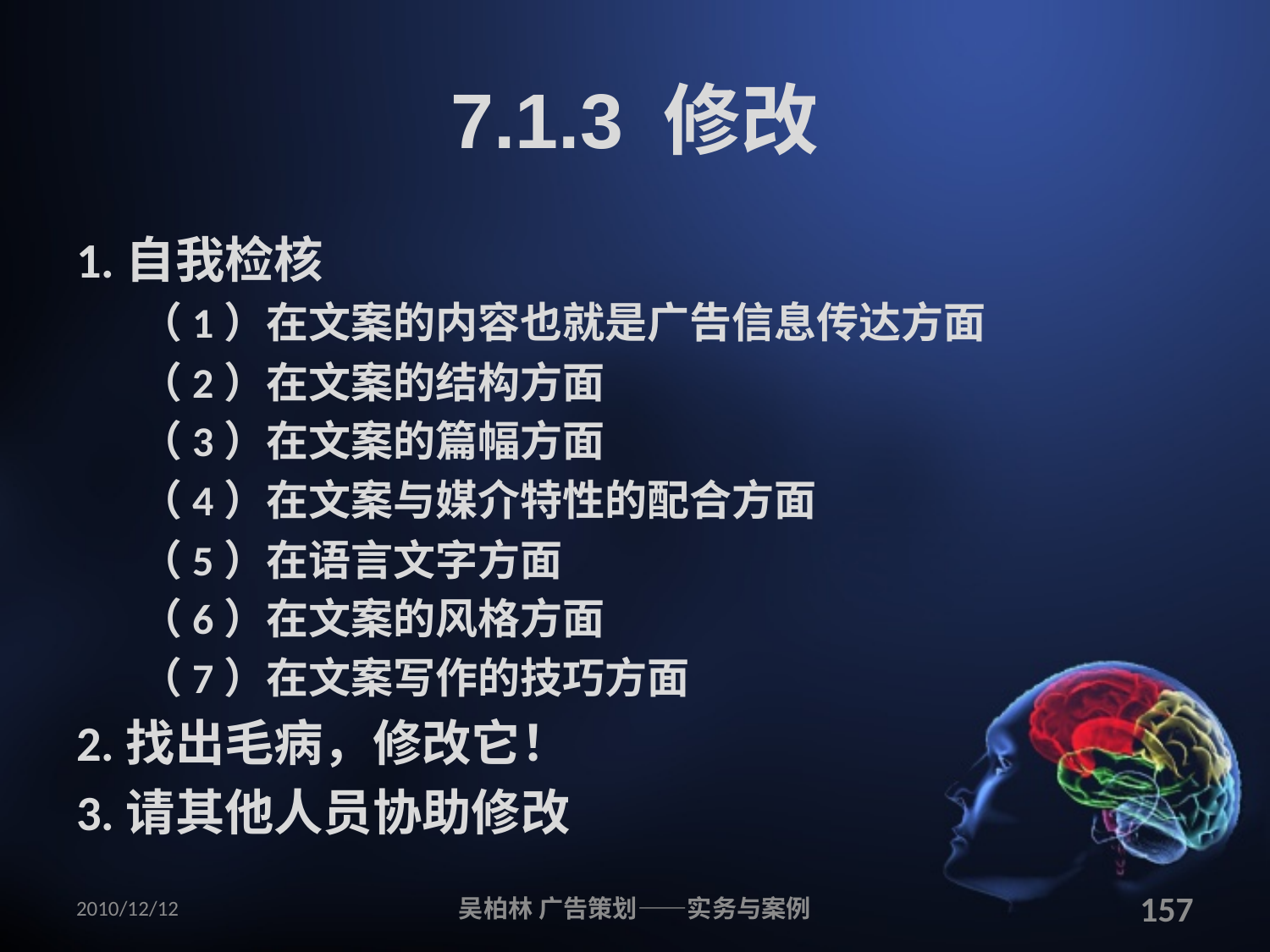

# 7.1.3 修改
1.自我检核
（1）在文案的内容也就是广告信息传达方面
（2）在文案的结构方面
（3）在文案的篇幅方面
（4）在文案与媒介特性的配合方面
（5）在语言文字方面
（6）在文案的风格方面
（7）在文案写作的技巧方面
2.找出毛病，修改它！
3.请其他人员协助修改
2010/12/12
吴柏林 广告策划——实务与案例
157